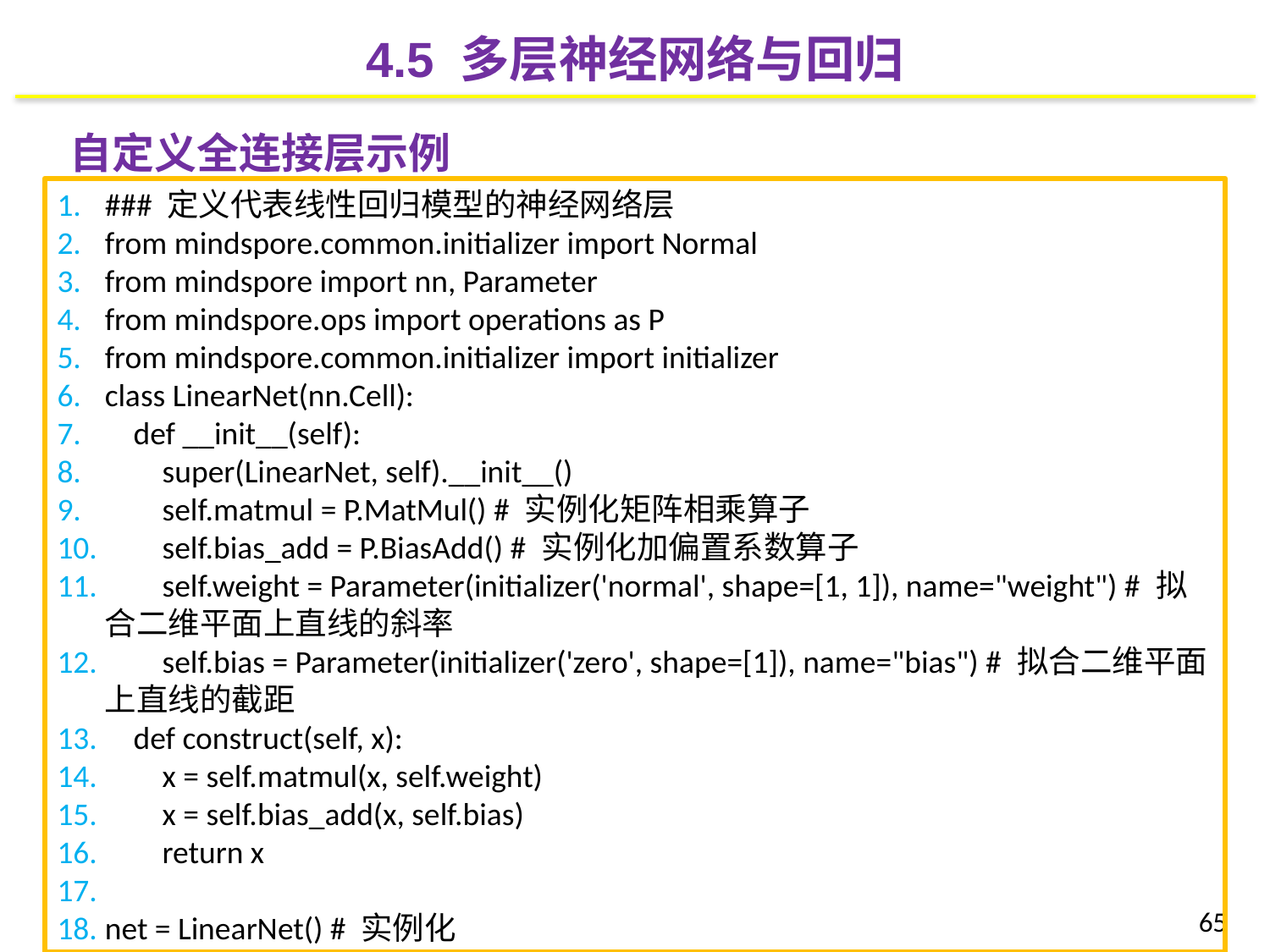

4.5 多层神经网络与回归
自定义全连接层示例
### 定义代表线性回归模型的神经网络层
from mindspore.common.initializer import Normal
from mindspore import nn, Parameter
from mindspore.ops import operations as P
from mindspore.common.initializer import initializer
class LinearNet(nn.Cell):
    def __init__(self):
        super(LinearNet, self).__init__()
        self.matmul = P.MatMul() # 实例化矩阵相乘算子
        self.bias_add = P.BiasAdd() # 实例化加偏置系数算子
        self.weight = Parameter(initializer('normal', shape=[1, 1]), name="weight") # 拟合二维平面上直线的斜率
        self.bias = Parameter(initializer('zero', shape=[1]), name="bias") # 拟合二维平面上直线的截距
    def construct(self, x):
        x = self.matmul(x, self.weight)
        x = self.bias_add(x, self.bias)
        return x

net = LinearNet() # 实例化
65